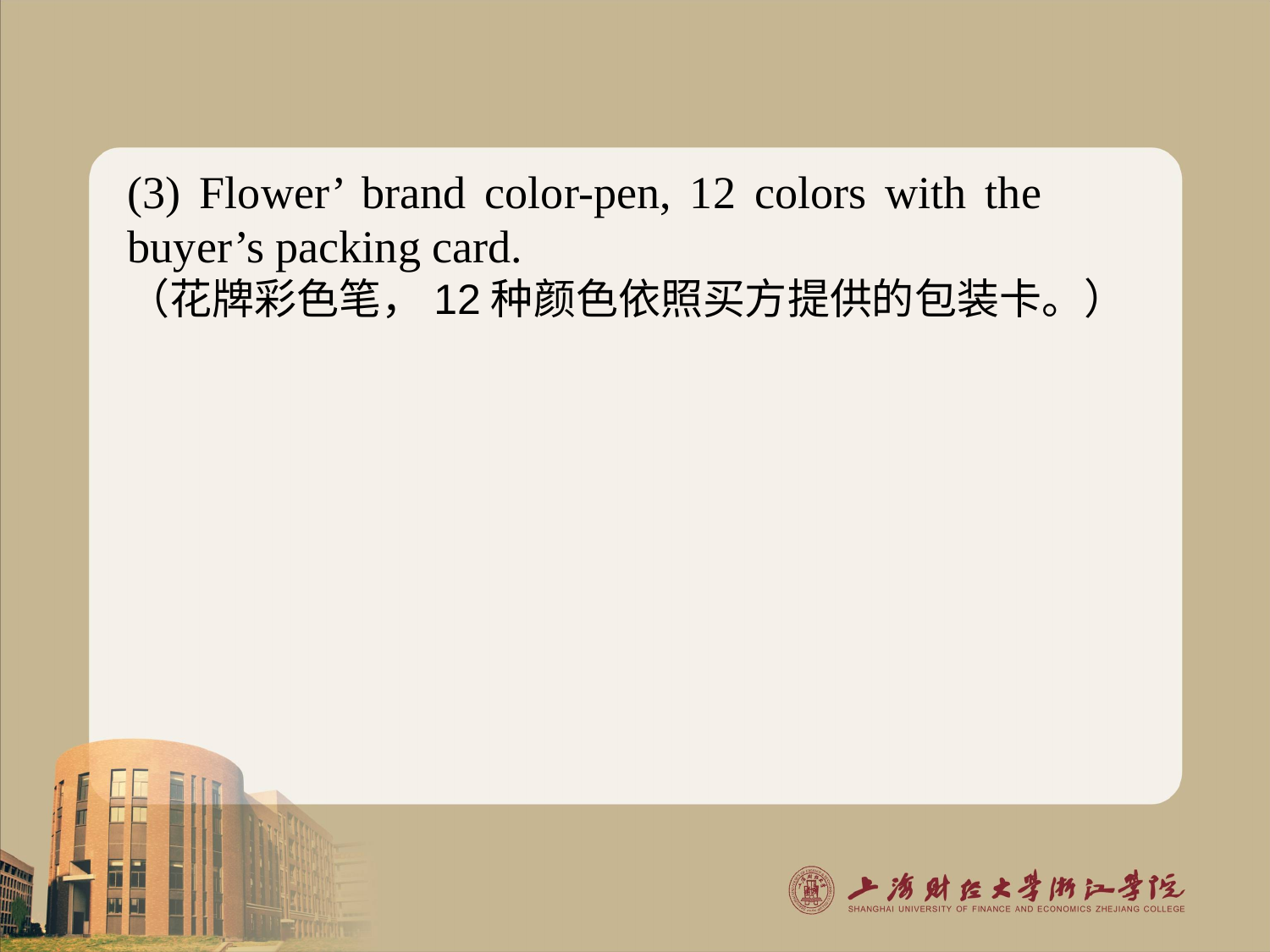

(3) Flower’ brand color-pen, 12 colors with the      buyer’s packing card.
（花牌彩色笔，12种颜色依照买方提供的包装卡。）